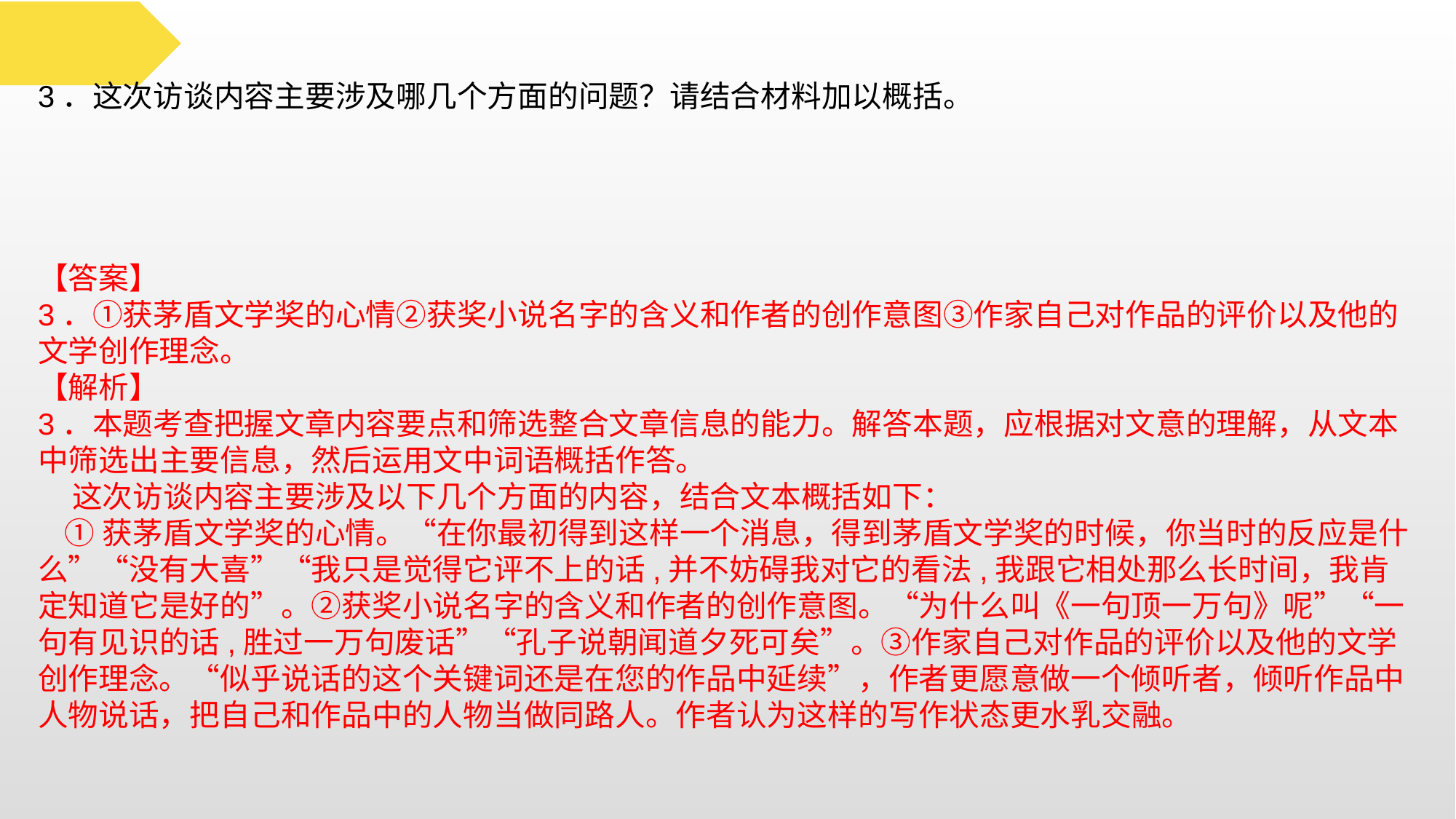

3．这次访谈内容主要涉及哪几个方面的问题？请结合材料加以概括。

【答案】
3．①获茅盾文学奖的心情②获奖小说名字的含义和作者的创作意图③作家自己对作品的评价以及他的文学创作理念。
【解析】
3．本题考查把握文章内容要点和筛选整合文章信息的能力。解答本题，应根据对文意的理解，从文本中筛选出主要信息，然后运用文中词语概括作答。
    这次访谈内容主要涉及以下几个方面的内容，结合文本概括如下：
    ①获茅盾文学奖的心情。“在你最初得到这样一个消息，得到茅盾文学奖的时候，你当时的反应是什么”“没有大喜”“我只是觉得它评不上的话,并不妨碍我对它的看法,我跟它相处那么长时间，我肯定知道它是好的”。②获奖小说名字的含义和作者的创作意图。“为什么叫《一句顶一万句》呢”“一句有见识的话,胜过一万句废话”“孔子说朝闻道夕死可矣”。③作家自己对作品的评价以及他的文学创作理念。“似乎说话的这个关键词还是在您的作品中延续”，作者更愿意做一个倾听者，倾听作品中人物说话，把自己和作品中的人物当做同路人。作者认为这样的写作状态更水乳交融。